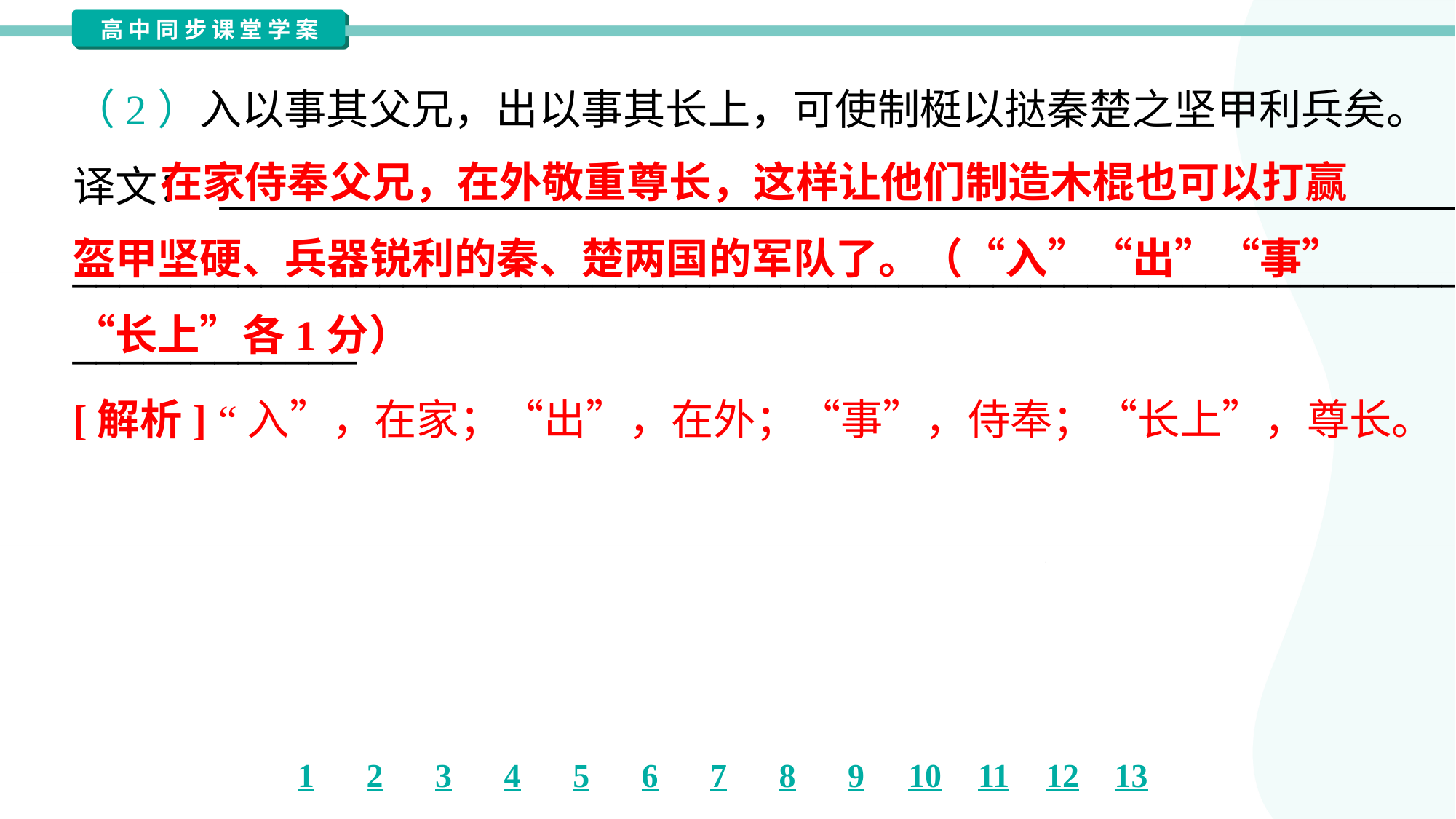

（2）入以事其父兄，出以事其长上，可使制梃以挞秦楚之坚甲利兵矣。
译文： ______________________________________________________
_____________________________________________________________
____________
        在家侍奉父兄，在外敬重尊长，这样让他们制造木棍也可以打赢盔甲坚硬、兵器锐利的秦、楚两国的军队了。（“入”“出”“事”“长上”各1分）
[解析] “入”，在家；“出”，在外；“事”，侍奉；“长上”，尊长。